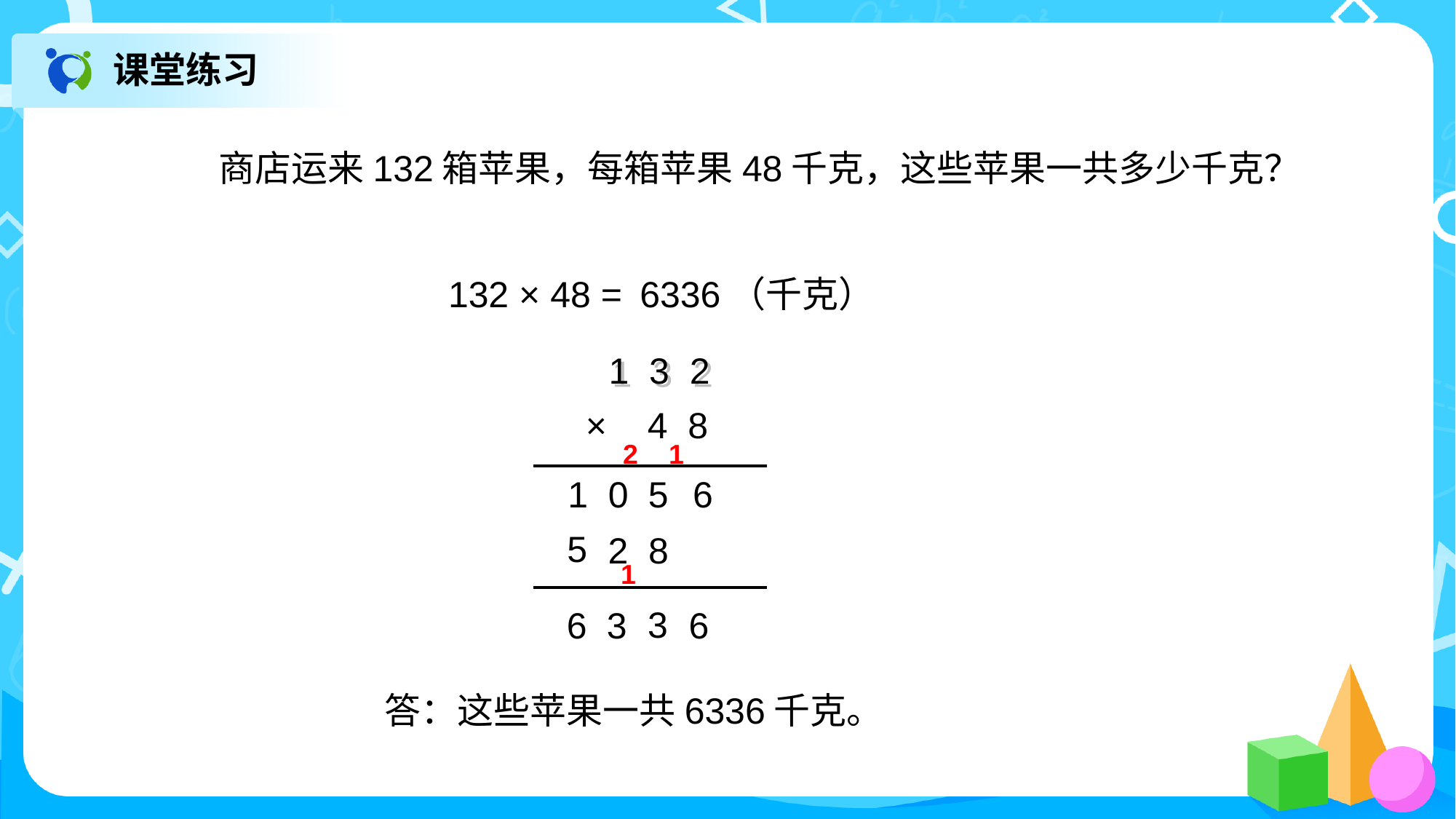

课堂练习
商店运来132箱苹果，每箱苹果48千克，这些苹果一共多少千克？
132 × 48 =
 6336（千克）
1  3  2
×    4  8
2
1
1  0
5
6
5
2
8
1
3
6
3
6
答：这些苹果一共6336千克。